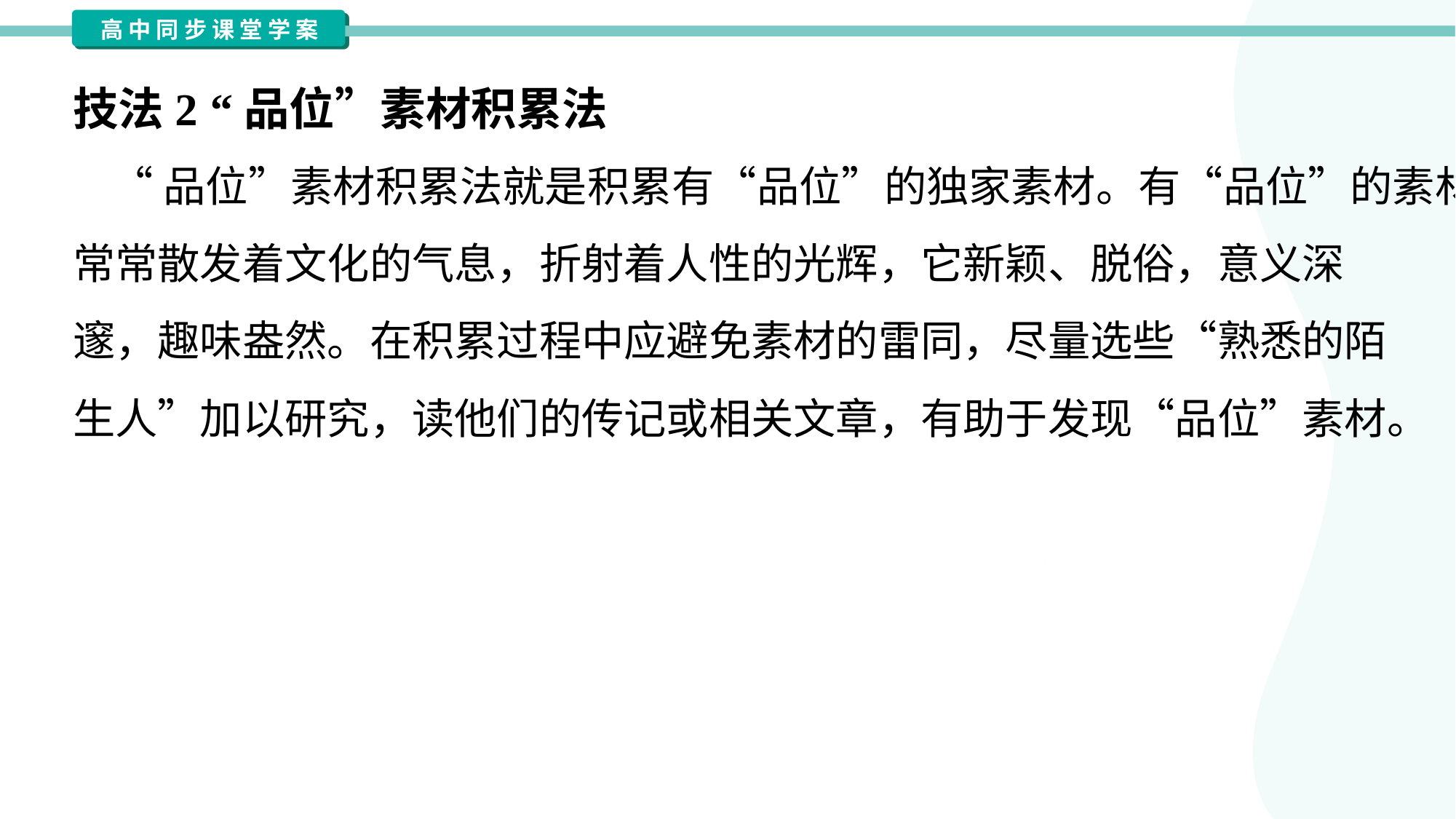

技法2 “品位”素材积累法
    “品位”素材积累法就是积累有“品位”的独家素材。有“品位”的素材
常常散发着文化的气息，折射着人性的光辉，它新颖、脱俗，意义深
邃，趣味盎然。在积累过程中应避免素材的雷同，尽量选些“熟悉的陌
生人”加以研究，读他们的传记或相关文章，有助于发现“品位”素材。